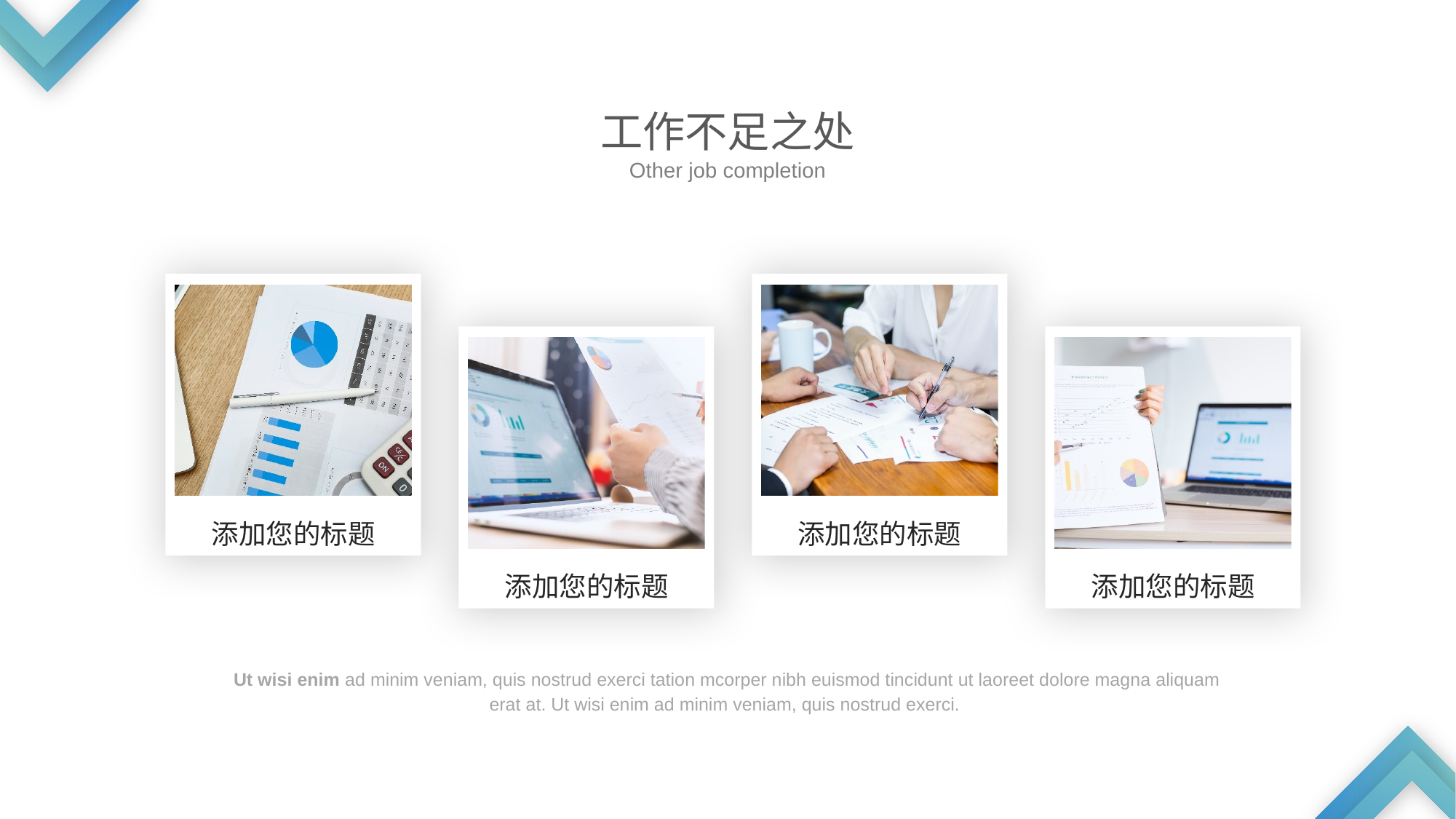

工作不足之处
Other job completion

添加您的标题
添加您的标题
添加您的标题
添加您的标题
Ut wisi enim ad minim veniam, quis nostrud exerci tation mcorper nibh euismod tincidunt ut laoreet dolore magna aliquam erat at. Ut wisi enim ad minim veniam, quis nostrud exerci.